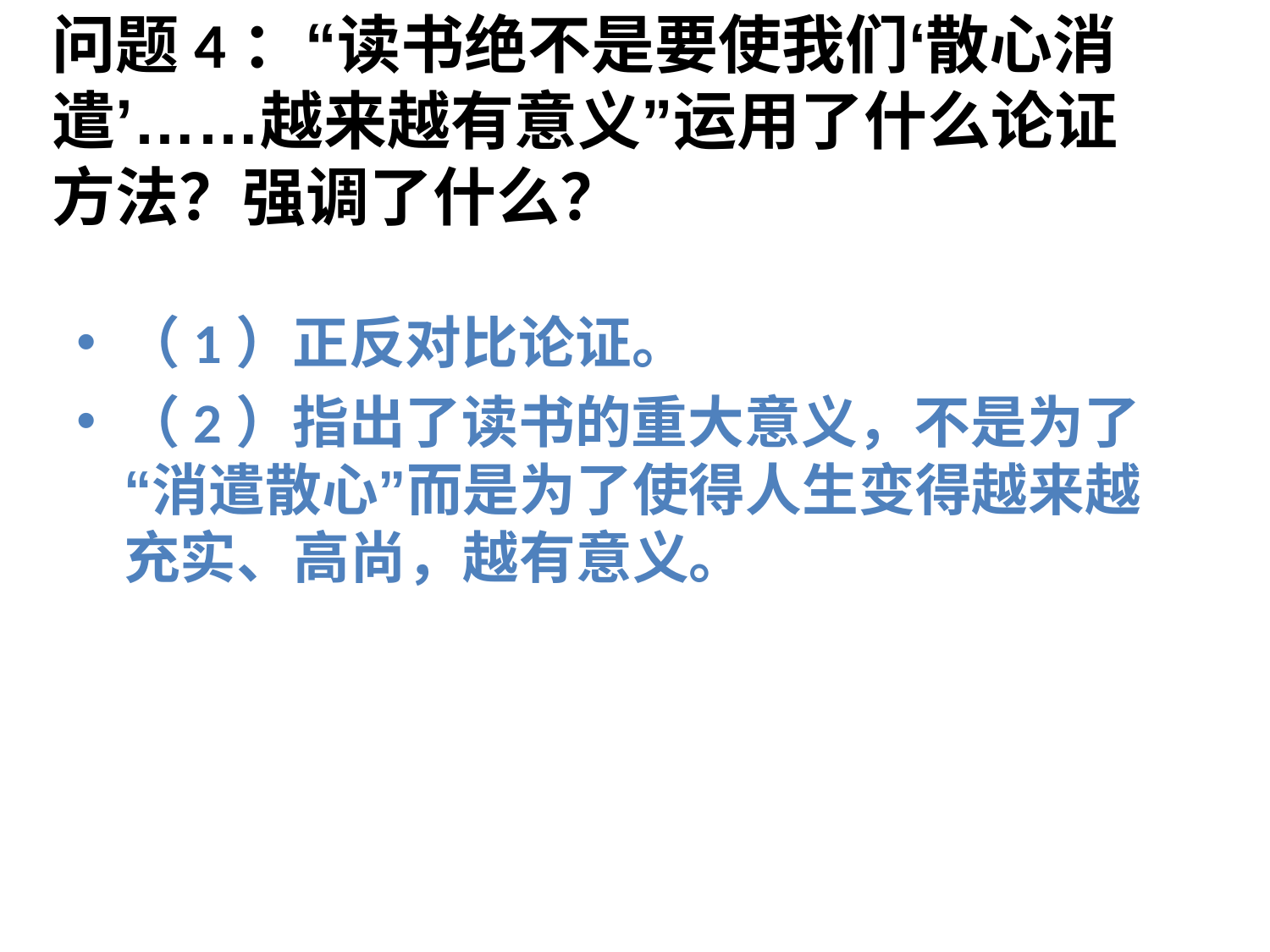

# 问题4：“读书绝不是要使我们‘散心消遣’……越来越有意义”运用了什么论证方法？强调了什么？

（1）正反对比论证。
（2）指出了读书的重大意义，不是为了“消遣散心”而是为了使得人生变得越来越充实、高尚，越有意义。